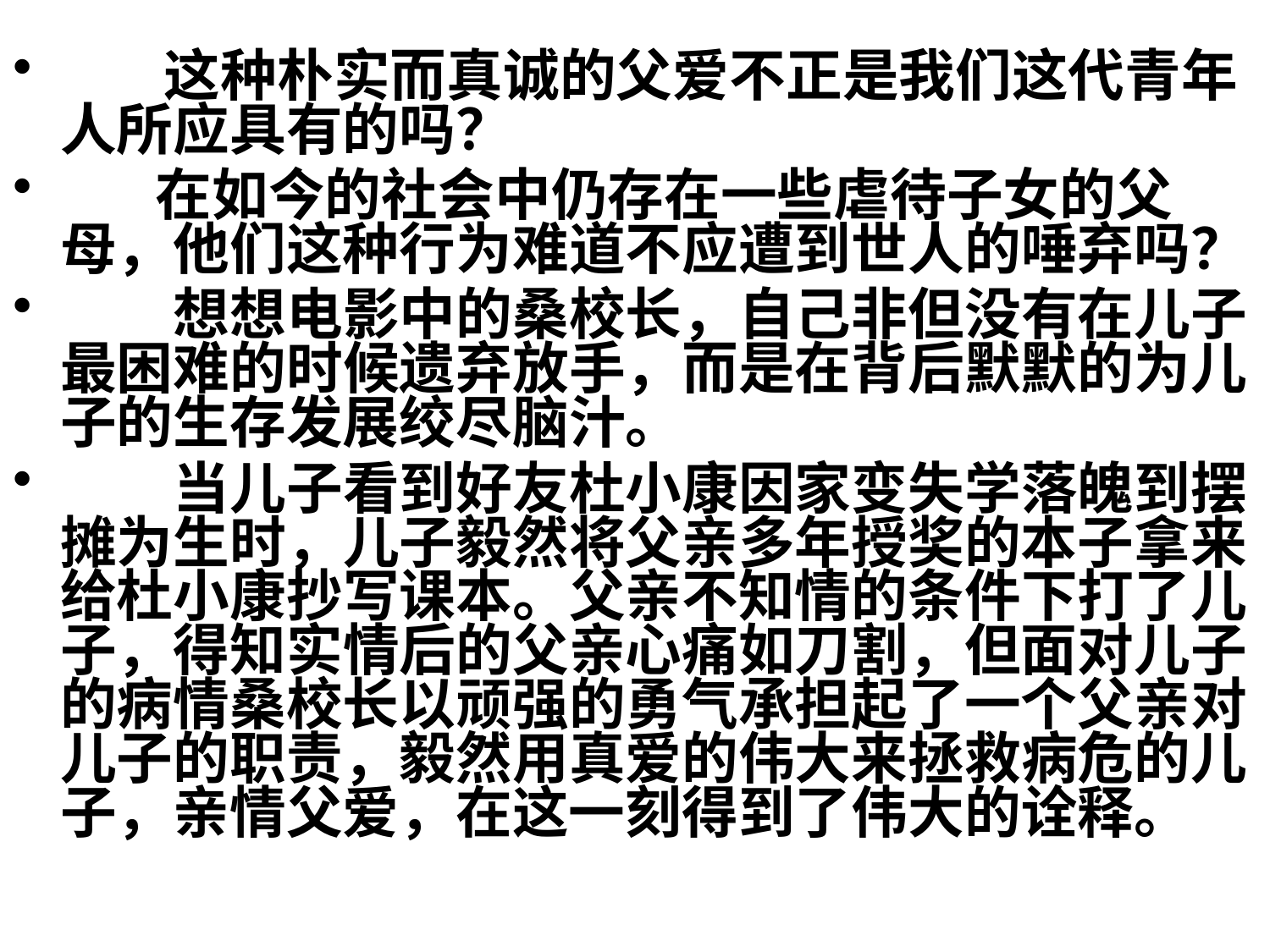

#
       这种朴实而真诚的父爱不正是我们这代青年人所应具有的吗？
　   在如今的社会中仍存在一些虐待子女的父母，他们这种行为难道不应遭到世人的唾弃吗？
　　想想电影中的桑校长，自己非但没有在儿子最困难的时候遗弃放手，而是在背后默默的为儿子的生存发展绞尽脑汁。
　　当儿子看到好友杜小康因家变失学落魄到摆摊为生时，儿子毅然将父亲多年授奖的本子拿来给杜小康抄写课本。父亲不知情的条件下打了儿子，得知实情后的父亲心痛如刀割，但面对儿子的病情桑校长以顽强的勇气承担起了一个父亲对儿子的职责，毅然用真爱的伟大来拯救病危的儿子，亲情父爱，在这一刻得到了伟大的诠释。